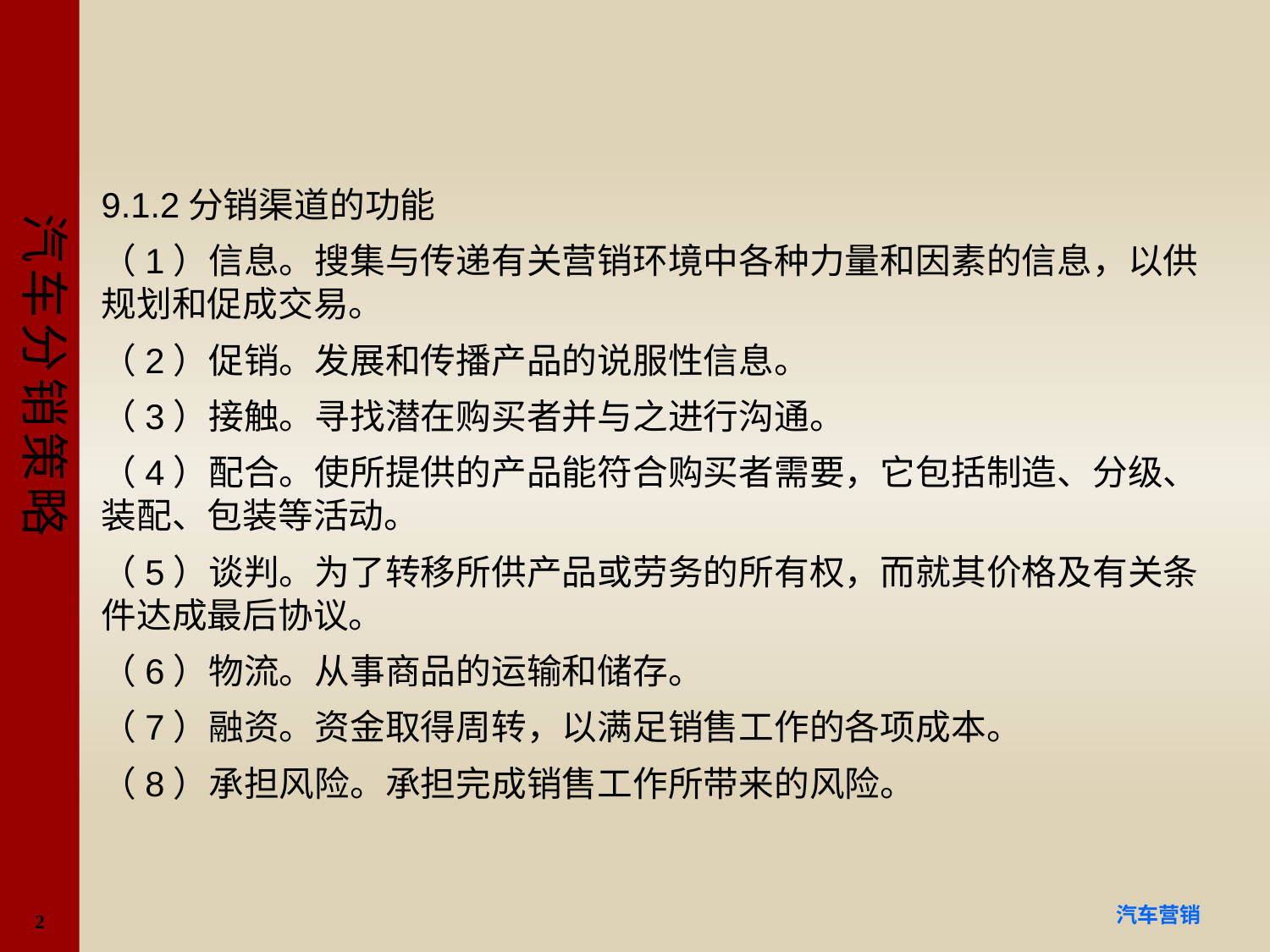

#
9.1.2分销渠道的功能
（1）信息。搜集与传递有关营销环境中各种力量和因素的信息，以供规划和促成交易。
（2）促销。发展和传播产品的说服性信息。
（3）接触。寻找潜在购买者并与之进行沟通。
（4）配合。使所提供的产品能符合购买者需要，它包括制造、分级、装配、包装等活动。
（5）谈判。为了转移所供产品或劳务的所有权，而就其价格及有关条件达成最后协议。
（6）物流。从事商品的运输和储存。
（7）融资。资金取得周转，以满足销售工作的各项成本。
（8）承担风险。承担完成销售工作所带来的风险。

2